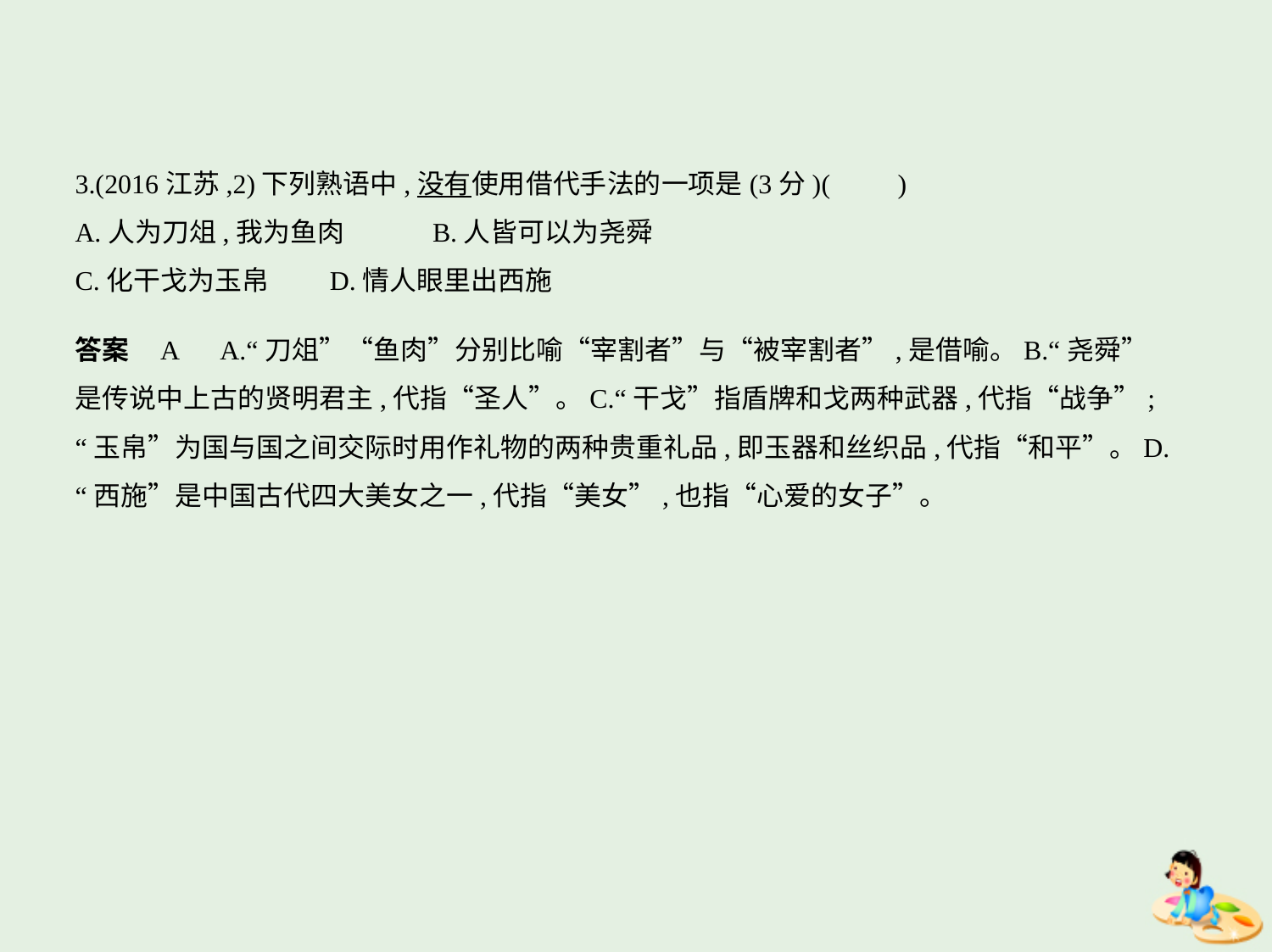

3.(2016江苏,2)下列熟语中,没有使用借代手法的一项是(3分)(　　)
A.人为刀俎,我为鱼肉　　　B.人皆可以为尧舜
C.化干戈为玉帛　　D.情人眼里出西施
答案    A　A.“刀俎”“鱼肉”分别比喻“宰割者”与“被宰割者”,是借喻。B.“尧舜”
是传说中上古的贤明君主,代指“圣人”。C.“干戈”指盾牌和戈两种武器,代指“战争”;
“玉帛”为国与国之间交际时用作礼物的两种贵重礼品,即玉器和丝织品,代指“和平”。D.
“西施”是中国古代四大美女之一,代指“美女”,也指“心爱的女子”。